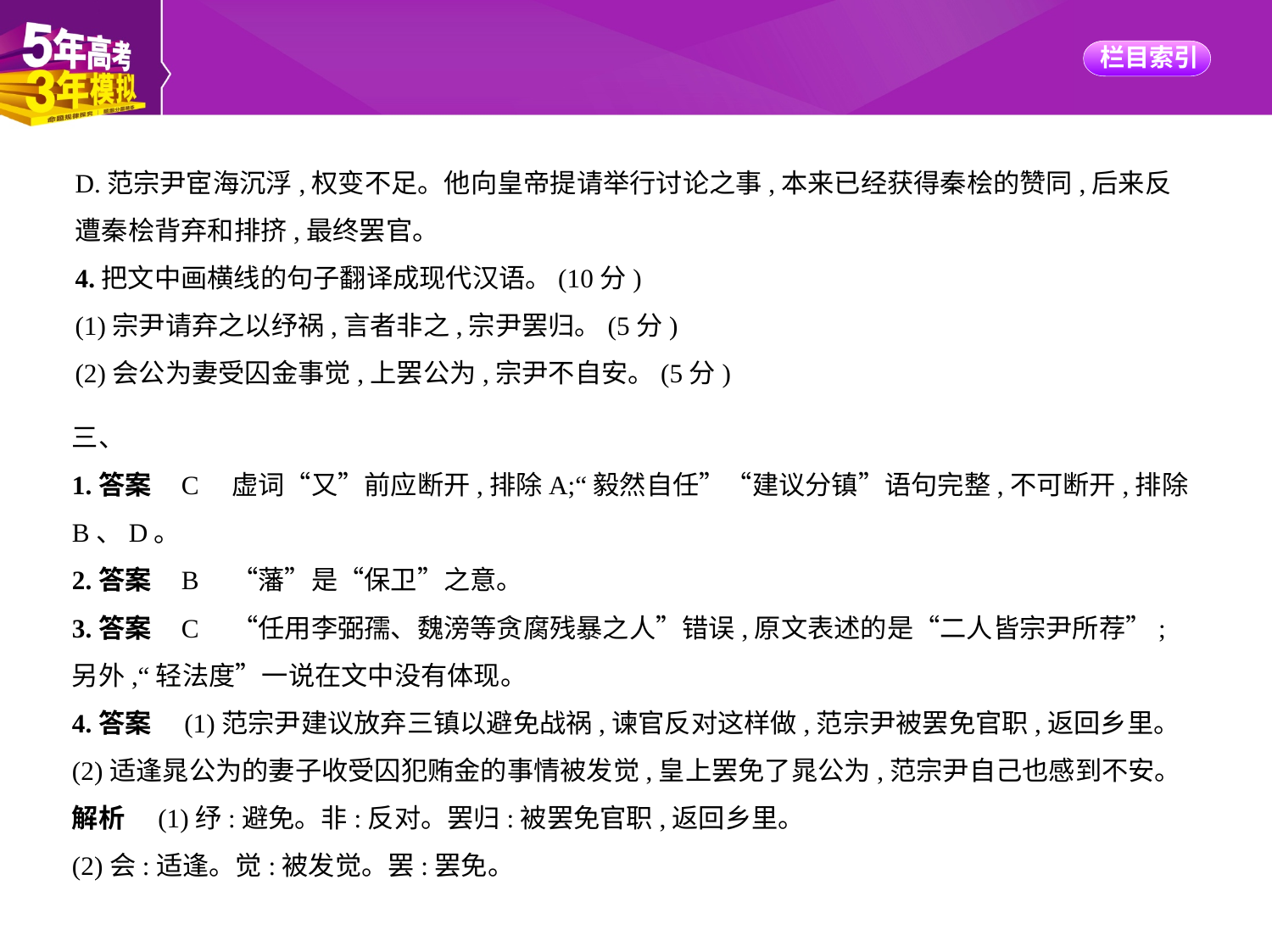

D.范宗尹宦海沉浮,权变不足。他向皇帝提请举行讨论之事,本来已经获得秦桧的赞同,后来反
遭秦桧背弃和排挤,最终罢官。
4.把文中画横线的句子翻译成现代汉语。(10分)
(1)宗尹请弃之以纾祸,言者非之,宗尹罢归。(5分)
(2)会公为妻受囚金事觉,上罢公为,宗尹不自安。(5分)
三、
1.答案    C　虚词“又”前应断开,排除A;“毅然自任”“建议分镇”语句完整,不可断开,排除
B、D。
2.答案    B　“藩”是“保卫”之意。
3.答案    C　“任用李弼孺、魏滂等贪腐残暴之人”错误,原文表述的是“二人皆宗尹所荐”;
另外,“轻法度”一说在文中没有体现。
4.答案　(1)范宗尹建议放弃三镇以避免战祸,谏官反对这样做,范宗尹被罢免官职,返回乡里。
(2)适逢晁公为的妻子收受囚犯贿金的事情被发觉,皇上罢免了晁公为,范宗尹自己也感到不安。
解析　(1)纾:避免。非:反对。罢归:被罢免官职,返回乡里。
(2)会:适逢。觉:被发觉。罢:罢免。